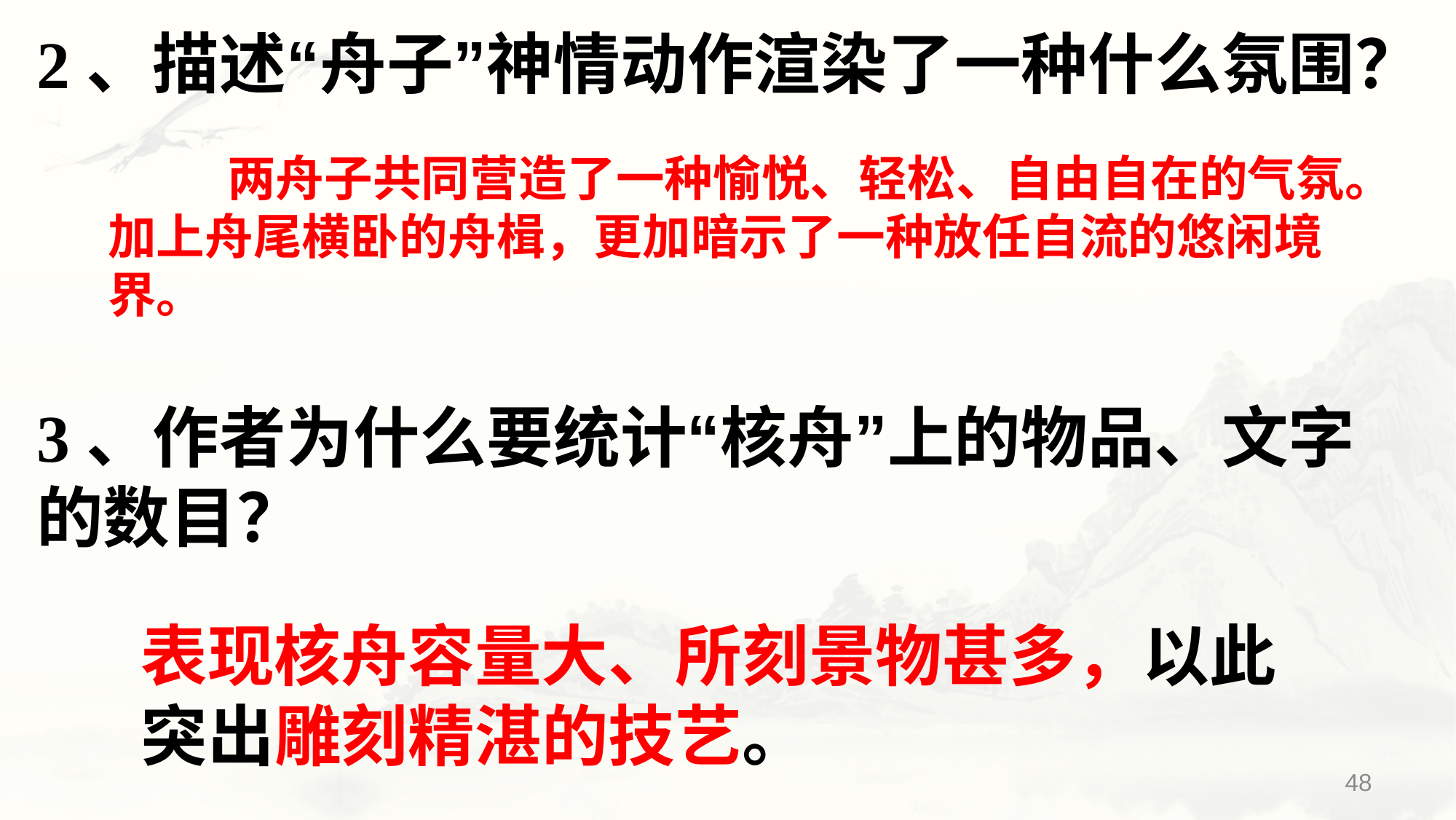

# 2、描述“舟子”神情动作渲染了一种什么氛围？

3、作者为什么要统计“核舟”上的物品、文字的数目？

        两舟子共同营造了一种愉悦、轻松、自由自在的气氛。加上舟尾横卧的舟楫，更加暗示了一种放任自流的悠闲境界。
表现核舟容量大、所刻景物甚多，以此突出雕刻精湛的技艺。
48